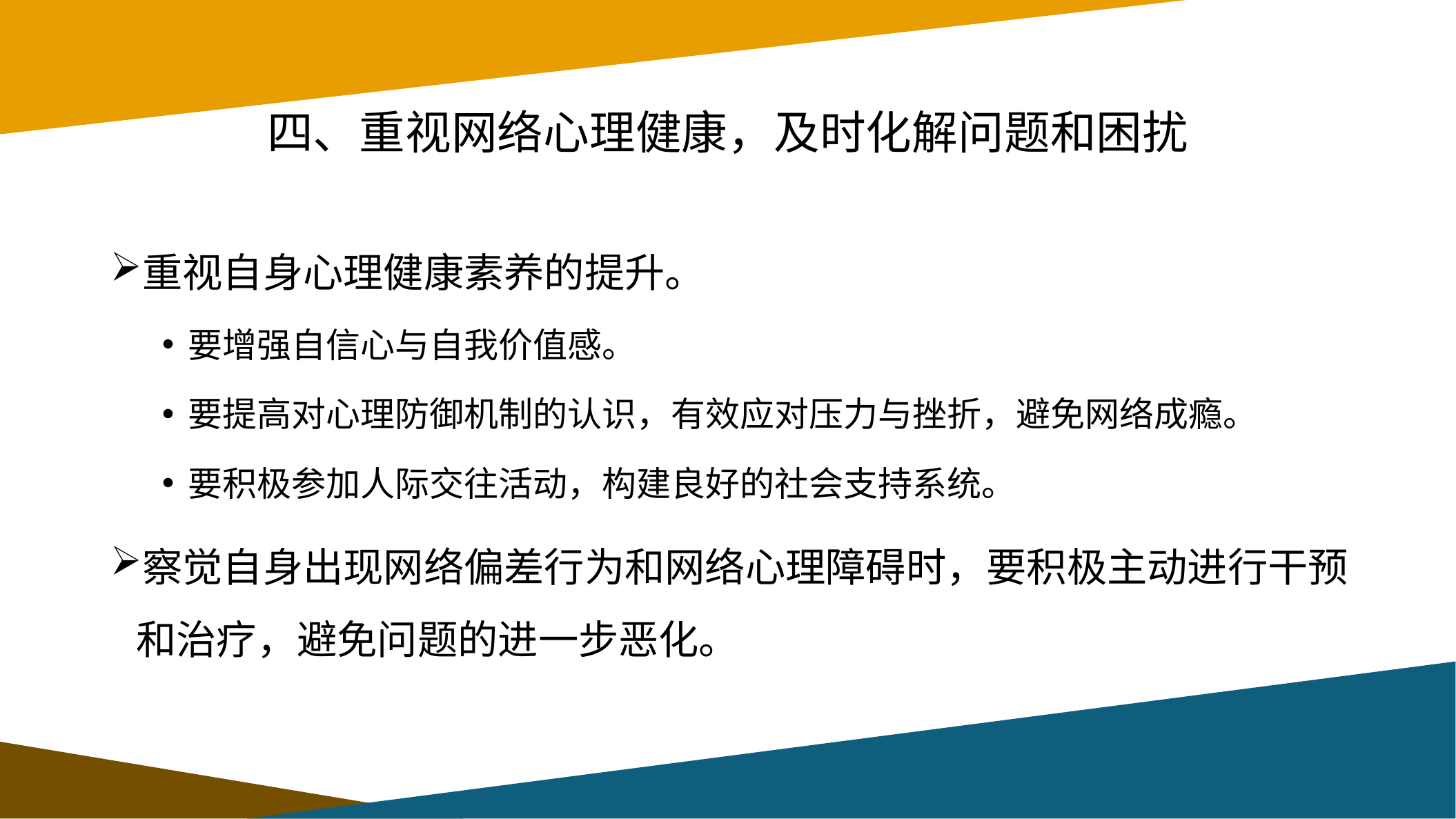

# 四、重视网络心理健康，及时化解问题和困扰
重视自身心理健康素养的提升。
要增强自信心与自我价值感。
要提高对心理防御机制的认识，有效应对压力与挫折，避免网络成瘾。
要积极参加人际交往活动，构建良好的社会支持系统。
察觉自身出现网络偏差行为和网络心理障碍时，要积极主动进行干预和治疗，避免问题的进一步恶化。